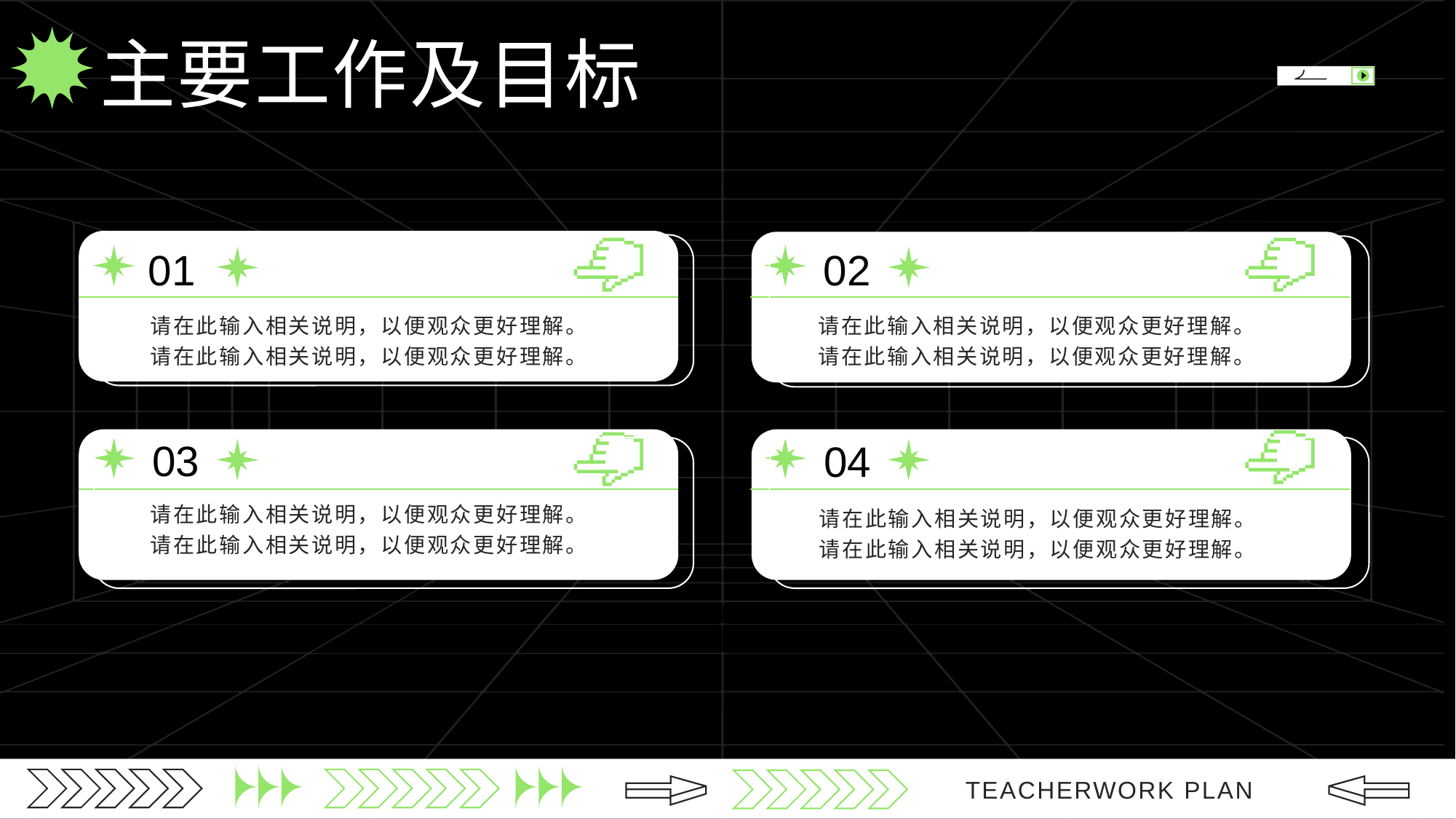

主要工作及目标

01

请在此输入相关说明，以便观众更好理解。请在此输入相关说明，以便观众更好理解。

02

请在此输入相关说明，以便观众更好理解。请在此输入相关说明，以便观众更好理解。

03

04

请在此输入相关说明，以便观众更好理解。请在此输入相关说明，以便观众更好理解。

请在此输入相关说明，以便观众更好理解。请在此输入相关说明，以便观众更好理解。

TEACHERWORK PLAN